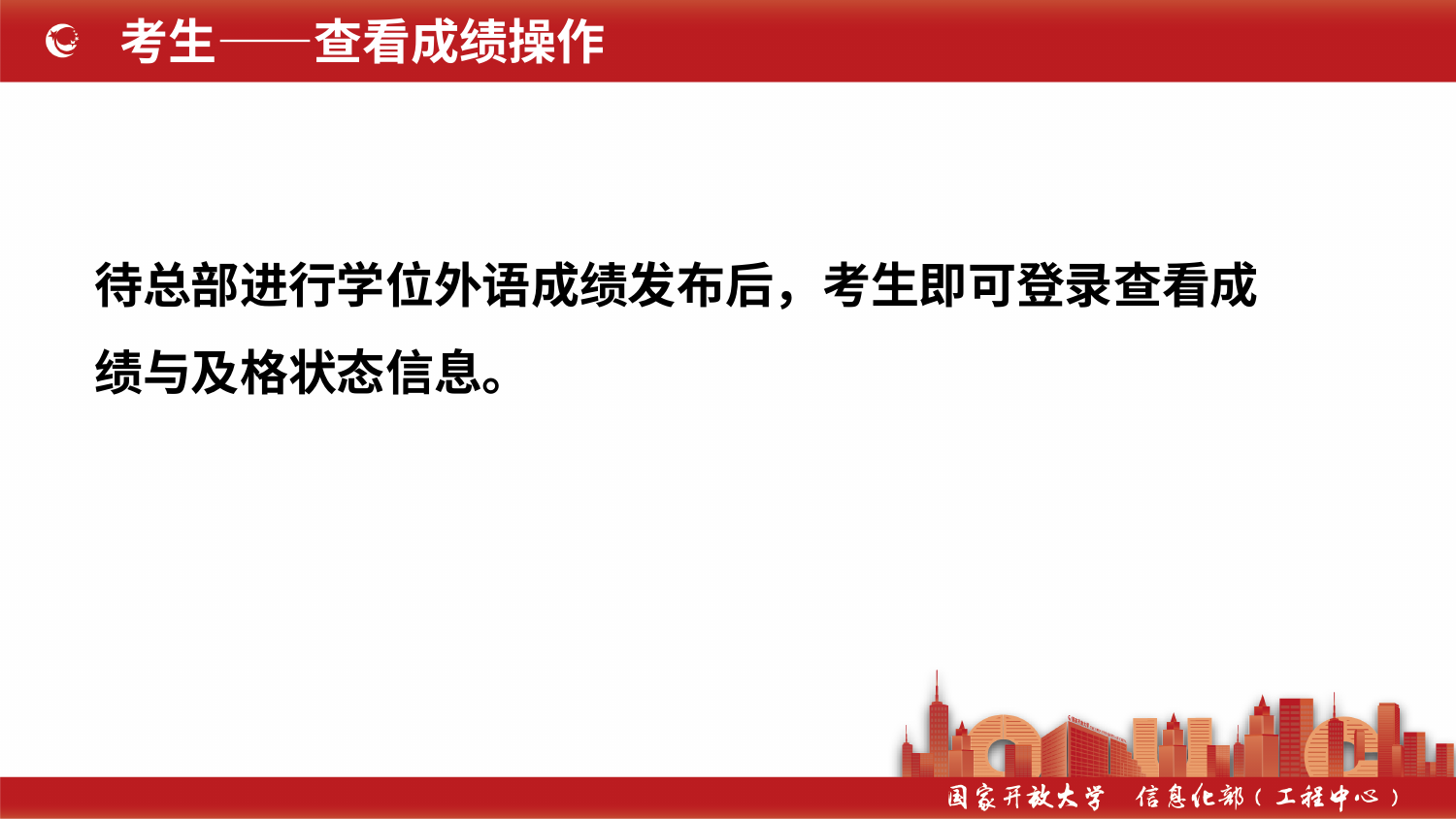

# 考生——查看成绩操作
待总部进行学位外语成绩发布后，考生即可登录查看成绩与及格状态信息。